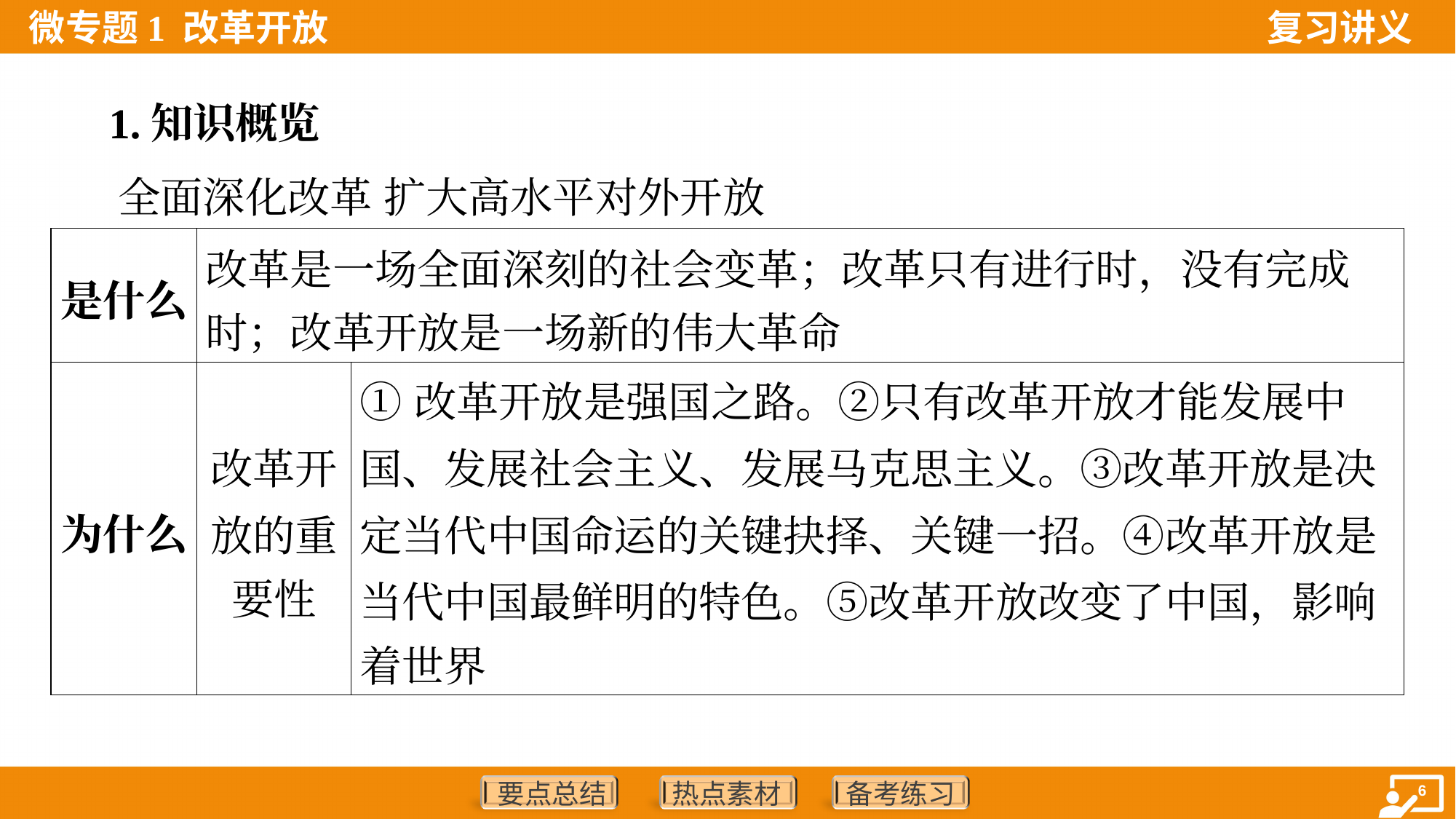

1.知识概览
    全面深化改革 扩大高水平对外开放
| 是什么 | 改革是一场全面深刻的社会变革；改革只有进行时，没有完成 时；改革开放是一场新的伟大革命 |  |  |
| --- | --- | --- | --- |
| 为什么 | 改革开 放的重 要性 | ①改革开放是强国之路。②只有改革开放才能发展中 国、发展社会主义、发展马克思主义。③改革开放是决 定当代中国命运的关键抉择、关键一招。④改革开放是 当代中国最鲜明的特色。⑤改革开放改变了中国，影响 着世界 |  |